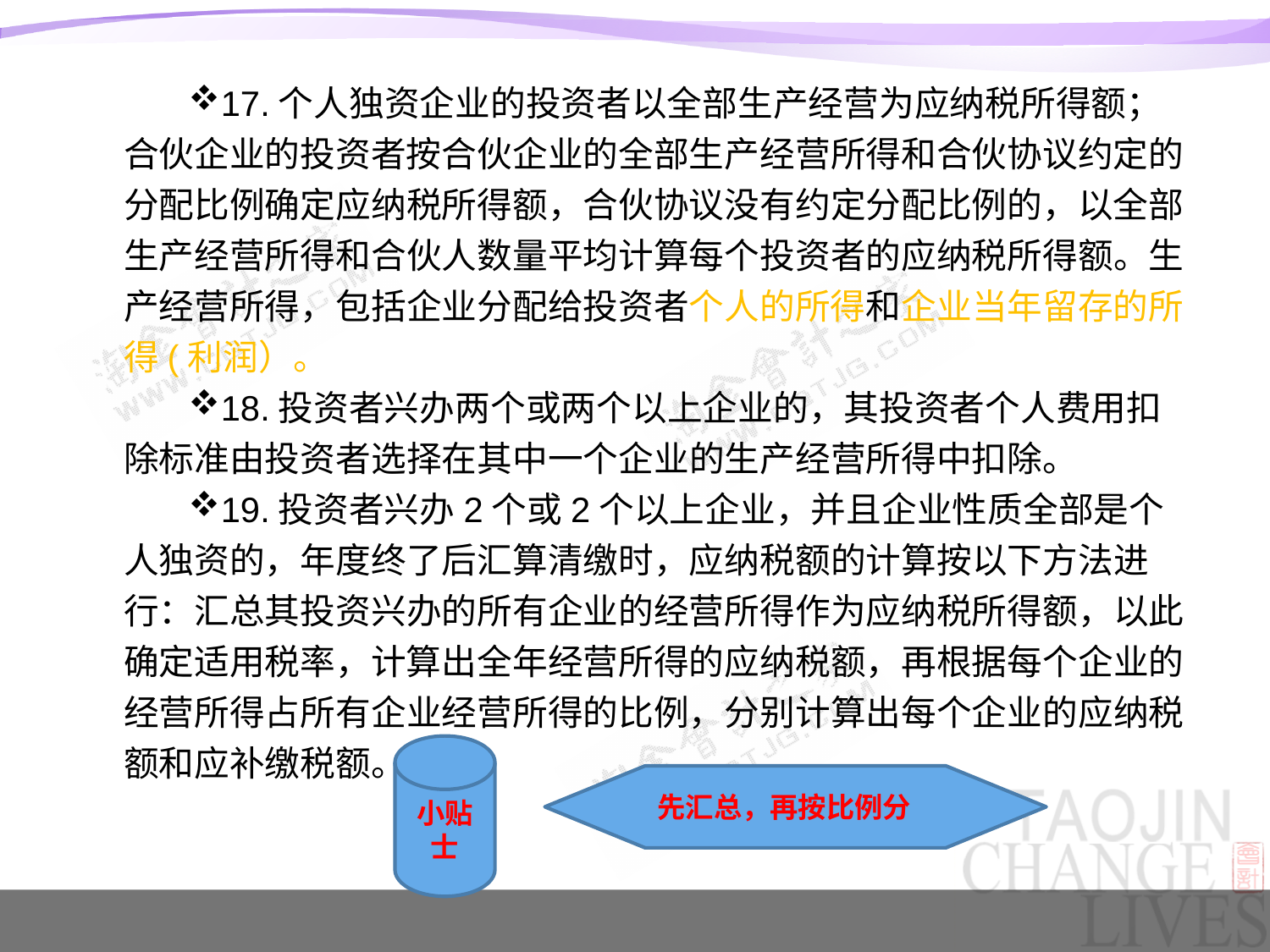

#
17.个人独资企业的投资者以全部生产经营为应纳税所得额；合伙企业的投资者按合伙企业的全部生产经营所得和合伙协议约定的分配比例确定应纳税所得额，合伙协议没有约定分配比例的，以全部生产经营所得和合伙人数量平均计算每个投资者的应纳税所得额。生产经营所得，包括企业分配给投资者个人的所得和企业当年留存的所得(利润）。
18.投资者兴办两个或两个以上企业的，其投资者个人费用扣除标准由投资者选择在其中一个企业的生产经营所得中扣除。
19.投资者兴办2个或2个以上企业，并且企业性质全部是个人独资的，年度终了后汇算清缴时，应纳税额的计算按以下方法进行：汇总其投资兴办的所有企业的经营所得作为应纳税所得额，以此确定适用税率，计算出全年经营所得的应纳税额，再根据每个企业的经营所得占所有企业经营所得的比例，分别计算出每个企业的应纳税额和应补缴税额。

小贴士
先汇总，再按比例分